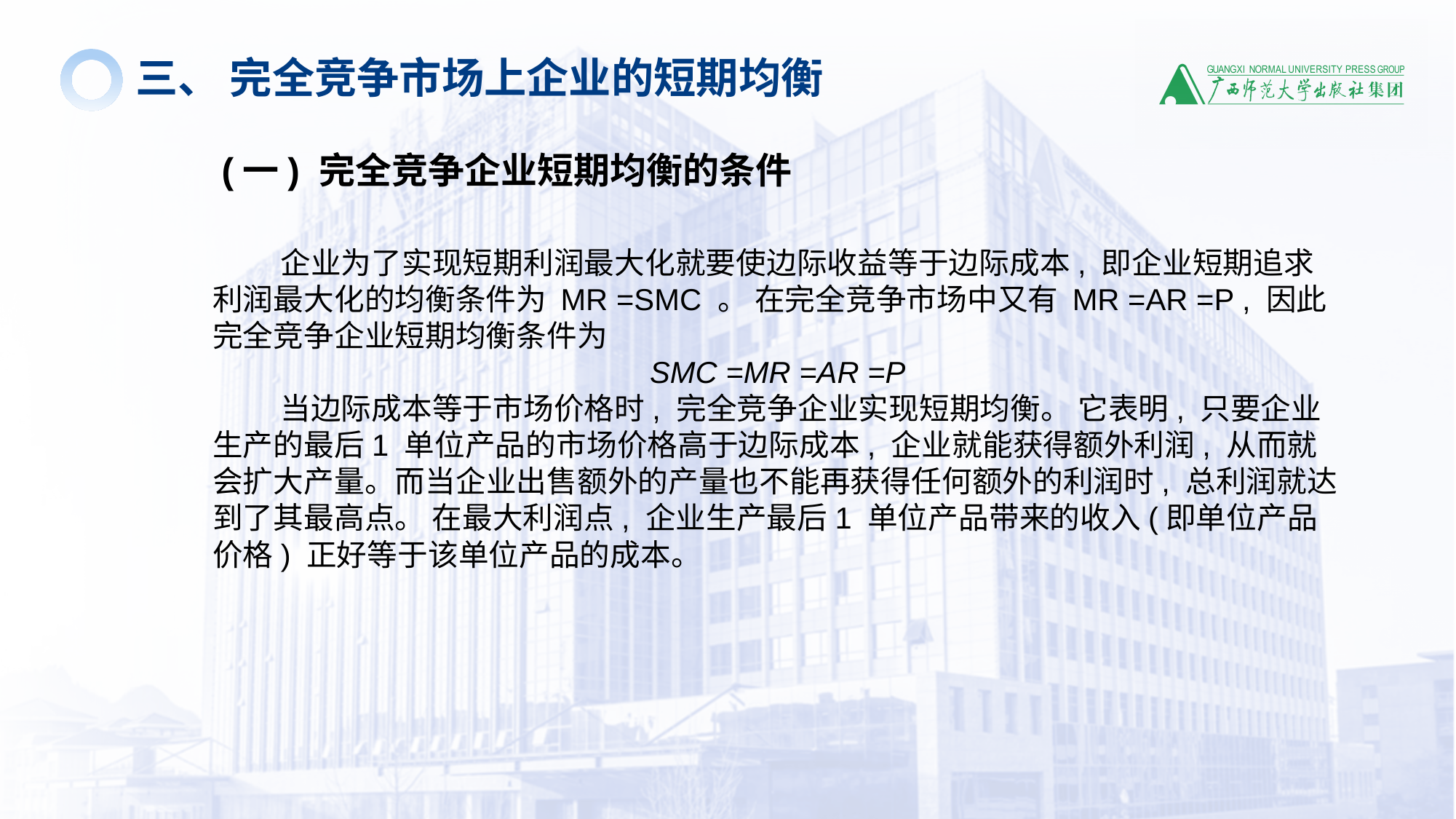

三、 完全竞争市场上企业的短期均衡

(一) 完全竞争企业短期均衡的条件
         企业为了实现短期利润最大化就要使边际收益等于边际成本, 即企业短期追求利润最大化的均衡条件为 MR =SMC 。 在完全竞争市场中又有 MR =AR =P , 因此完全竞争企业短期均衡条件为
SMC =MR =AR =P
         当边际成本等于市场价格时, 完全竞争企业实现短期均衡。 它表明, 只要企业生产的最后1 单位产品的市场价格高于边际成本, 企业就能获得额外利润, 从而就会扩大产量。而当企业出售额外的产量也不能再获得任何额外的利润时, 总利润就达到了其最高点。 在最大利润点, 企业生产最后1 单位产品带来的收入(即单位产品价格) 正好等于该单位产品的成本。